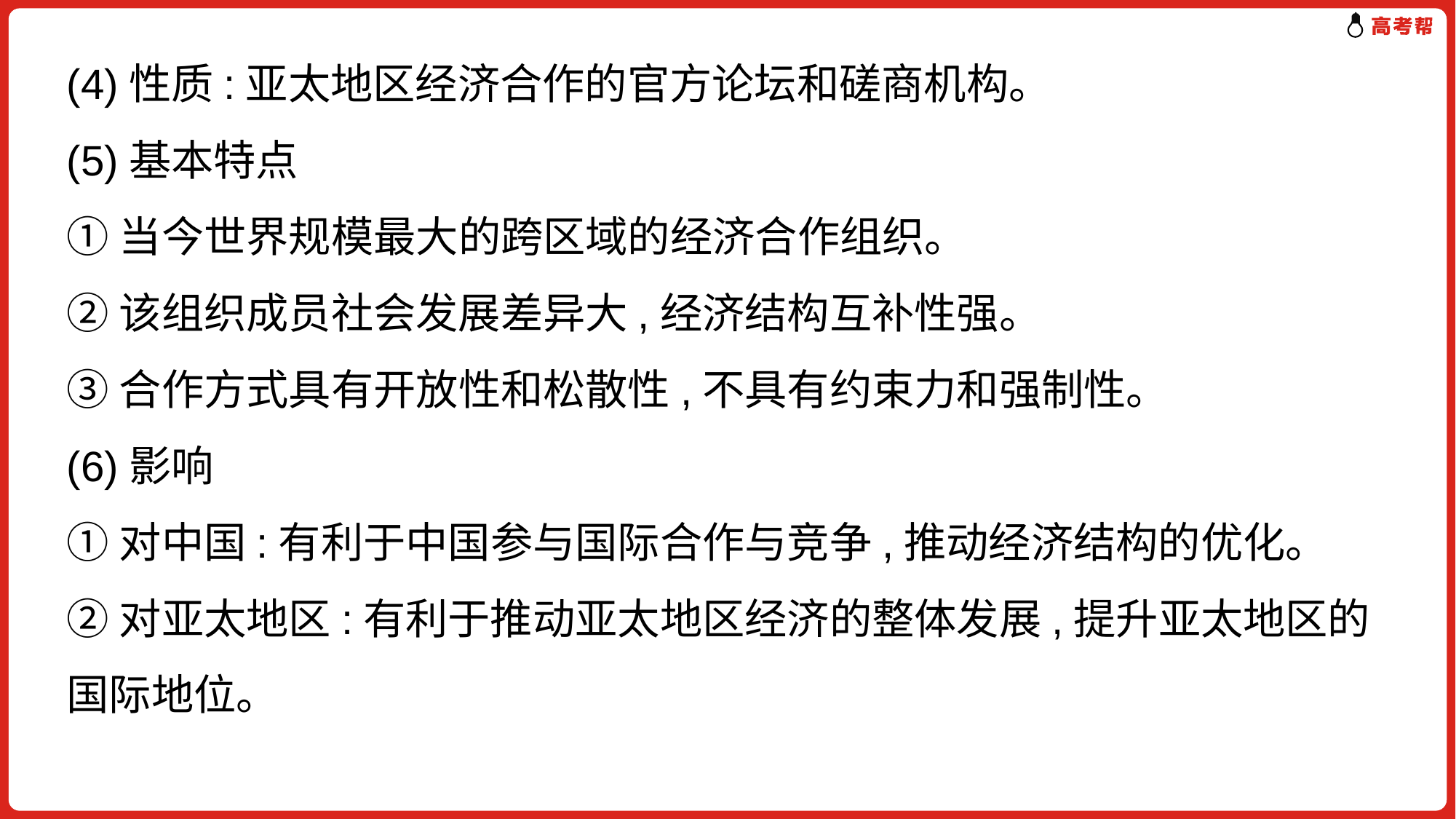

(4)性质:亚太地区经济合作的官方论坛和磋商机构。
(5)基本特点
①当今世界规模最大的跨区域的经济合作组织。
②该组织成员社会发展差异大,经济结构互补性强。
③合作方式具有开放性和松散性,不具有约束力和强制性。
(6)影响
①对中国:有利于中国参与国际合作与竞争,推动经济结构的优化。
②对亚太地区:有利于推动亚太地区经济的整体发展,提升亚太地区的国际地位。